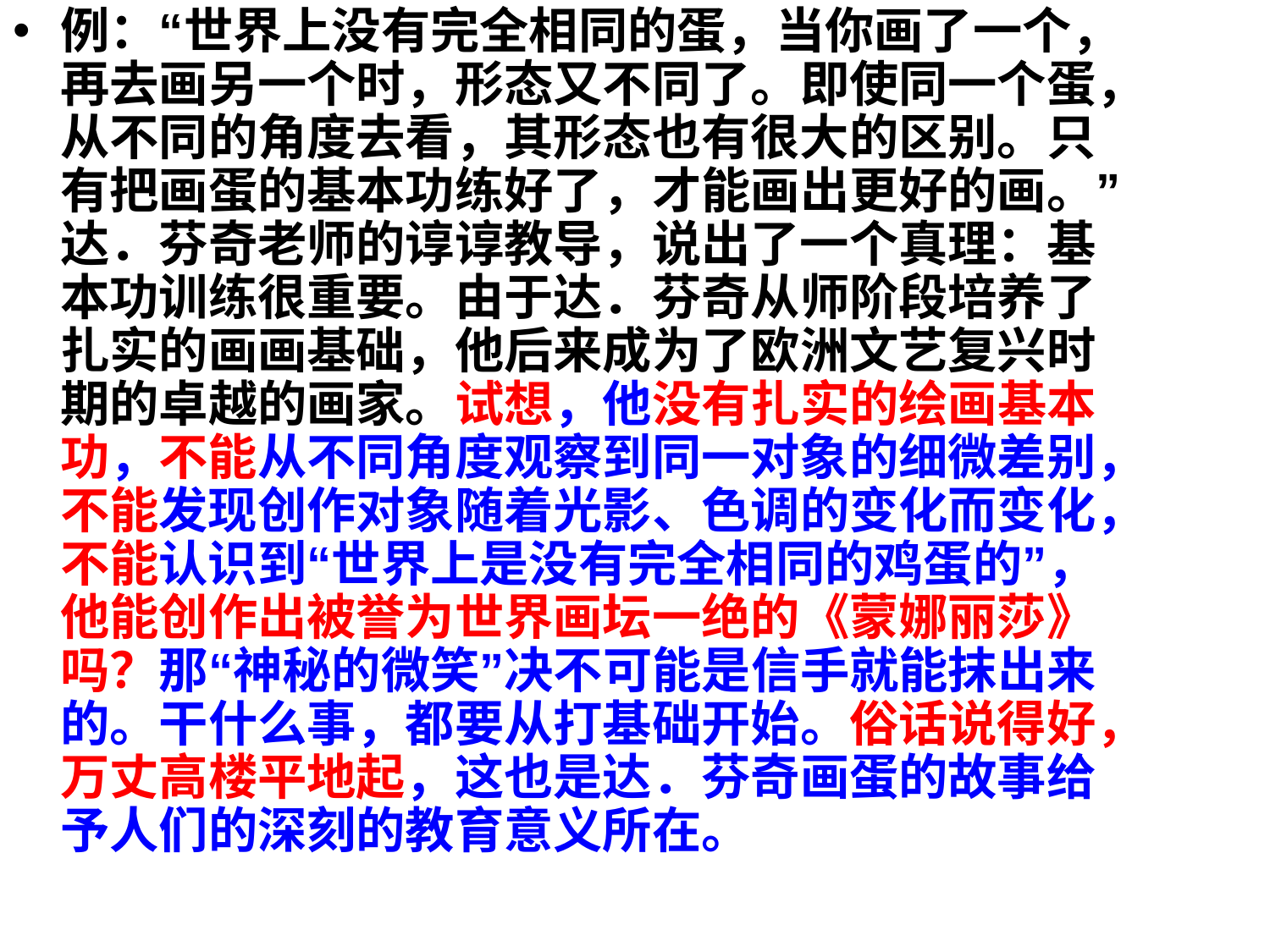

例：“世界上没有完全相同的蛋，当你画了一个，再去画另一个时，形态又不同了。即使同一个蛋，从不同的角度去看，其形态也有很大的区别。只有把画蛋的基本功练好了，才能画出更好的画。”达．芬奇老师的谆谆教导，说出了一个真理：基本功训练很重要。由于达．芬奇从师阶段培养了扎实的画画基础，他后来成为了欧洲文艺复兴时期的卓越的画家。试想，他没有扎实的绘画基本功，不能从不同角度观察到同一对象的细微差别，不能发现创作对象随着光影、色调的变化而变化，不能认识到“世界上是没有完全相同的鸡蛋的”，他能创作出被誉为世界画坛一绝的《蒙娜丽莎》吗？那“神秘的微笑”决不可能是信手就能抹出来的。干什么事，都要从打基础开始。俗话说得好，万丈高楼平地起，这也是达．芬奇画蛋的故事给予人们的深刻的教育意义所在。